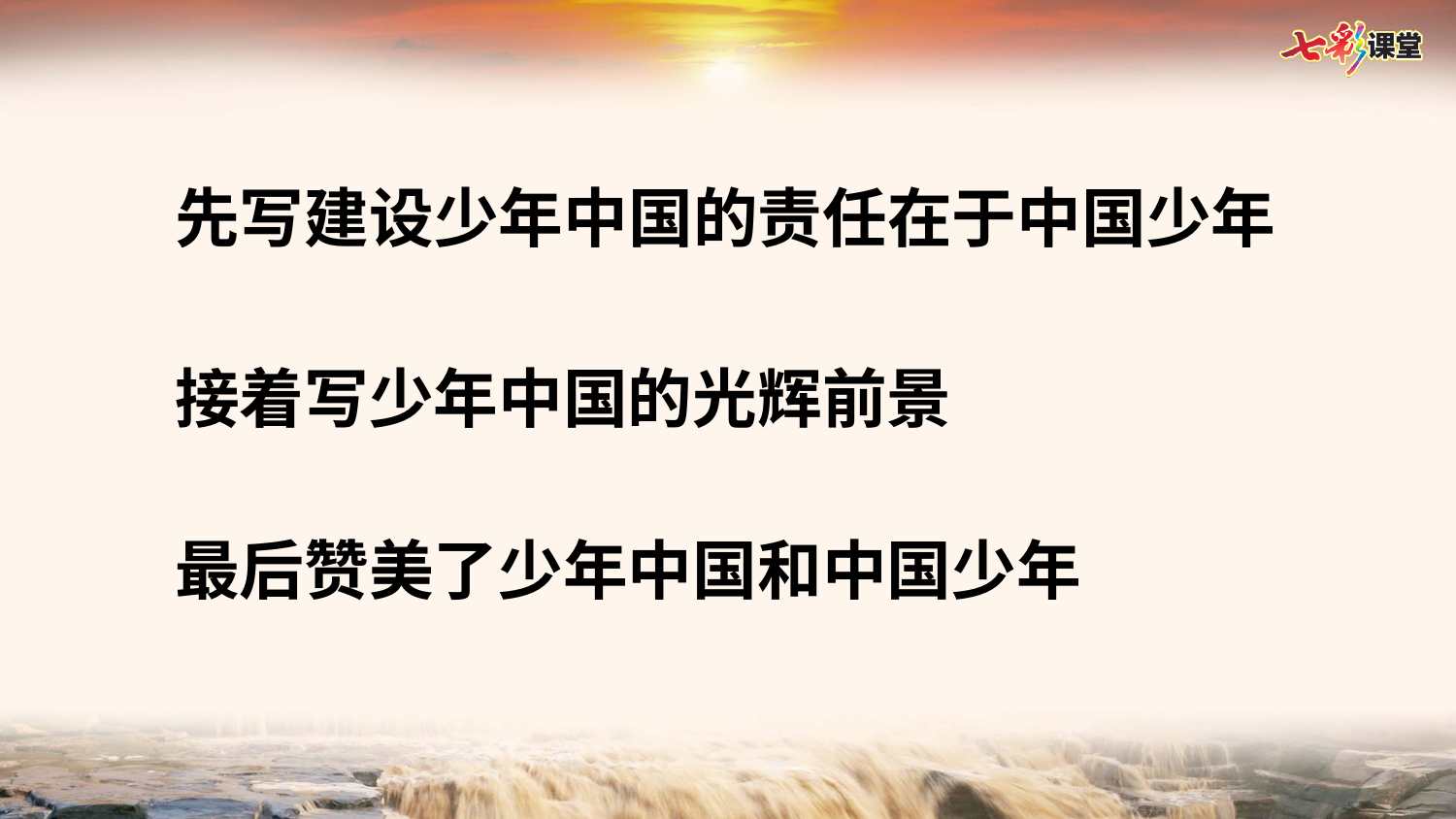

先写建设少年中国的责任在于中国少年
接着写少年中国的光辉前景
最后赞美了少年中国和中国少年